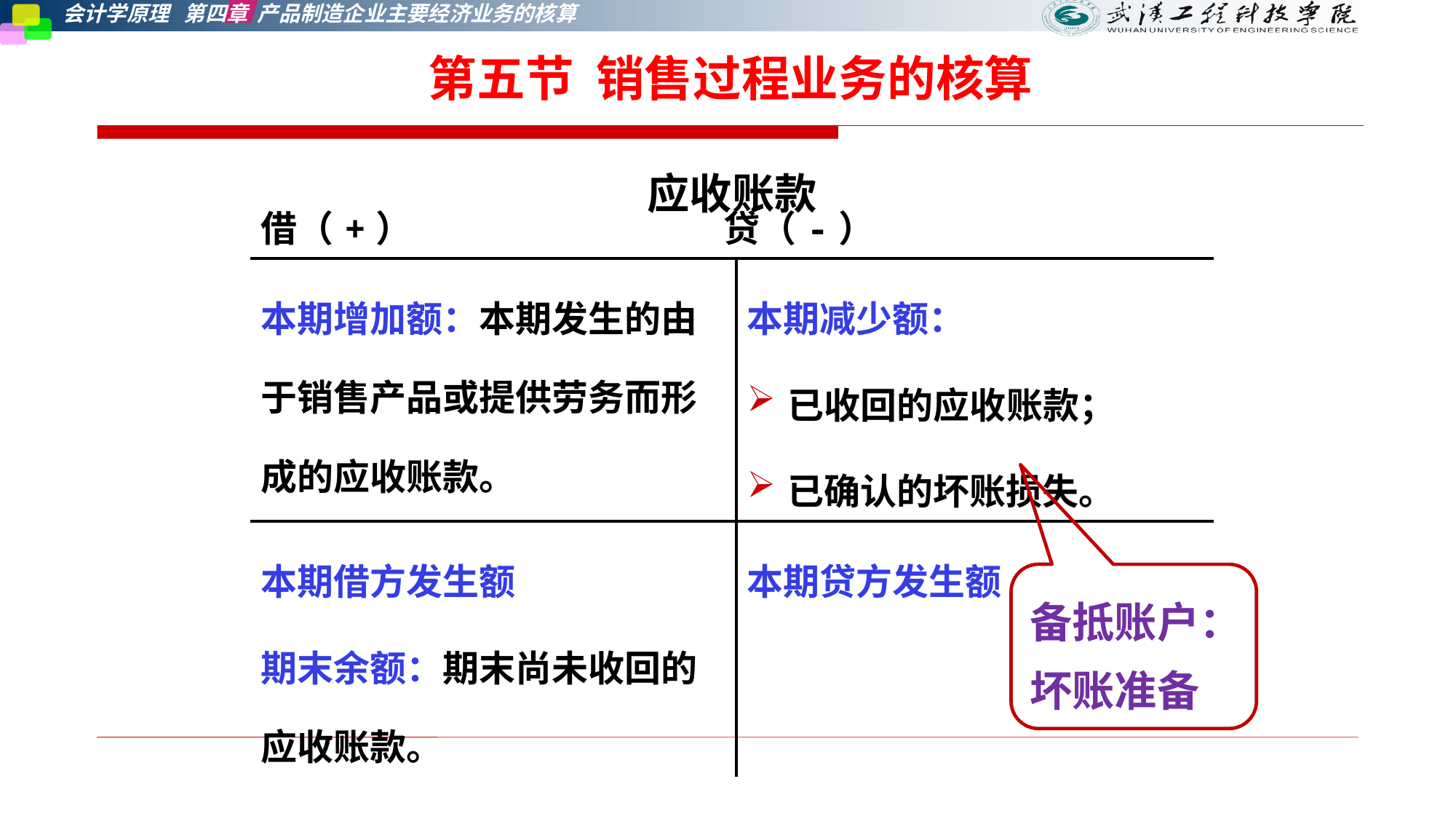

第五节  销售过程业务的核算
应收账款
| 借（+） 贷（-） |  |
| --- | --- |
| 本期增加额：本期发生的由于销售产品或提供劳务而形成的应收账款。 | 本期减少额： 已收回的应收账款； 已确认的坏账损失。 |
| 本期借方发生额 期末余额：期末尚未收回的应收账款。 | 本期贷方发生额 |
备抵账户：坏账准备